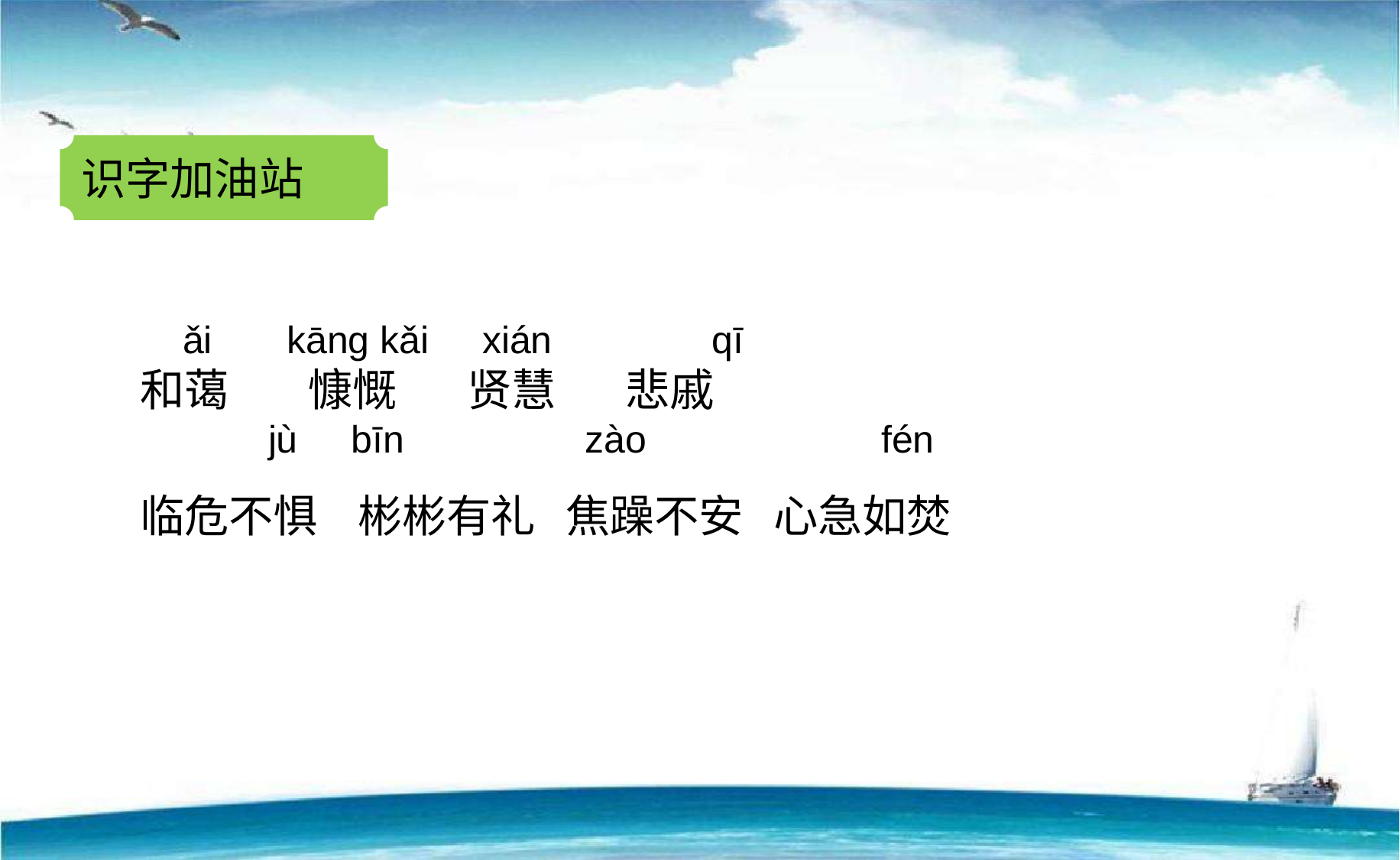

识字加油站
    ǎi       kāng kǎi     xián               qī
和蔼        慷慨       贤慧       悲戚
            jù     bīn                 zào                      fén
临危不惧    彬彬有礼   焦躁不安   心急如焚